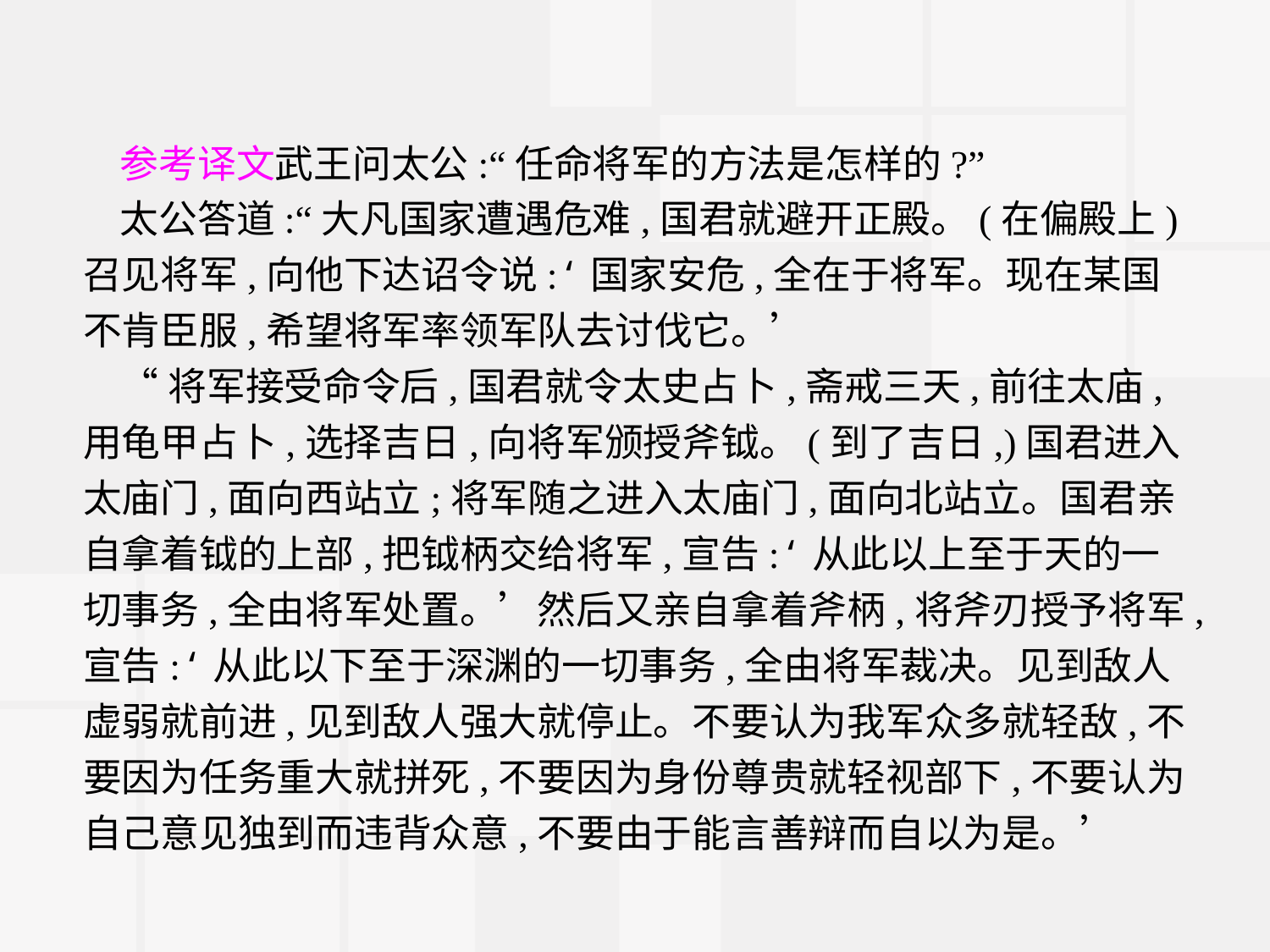

参考译文武王问太公:“任命将军的方法是怎样的?”
太公答道:“大凡国家遭遇危难,国君就避开正殿。(在偏殿上)召见将军,向他下达诏令说:‘国家安危,全在于将军。现在某国不肯臣服,希望将军率领军队去讨伐它。’
“将军接受命令后,国君就令太史占卜,斋戒三天,前往太庙,用龟甲占卜,选择吉日,向将军颁授斧钺。(到了吉日,)国君进入太庙门,面向西站立;将军随之进入太庙门,面向北站立。国君亲自拿着钺的上部,把钺柄交给将军,宣告:‘从此以上至于天的一切事务,全由将军处置。’然后又亲自拿着斧柄,将斧刃授予将军,宣告:‘从此以下至于深渊的一切事务,全由将军裁决。见到敌人虚弱就前进,见到敌人强大就停止。不要认为我军众多就轻敌,不要因为任务重大就拼死,不要因为身份尊贵就轻视部下,不要认为自己意见独到而违背众意,不要由于能言善辩而自以为是。’